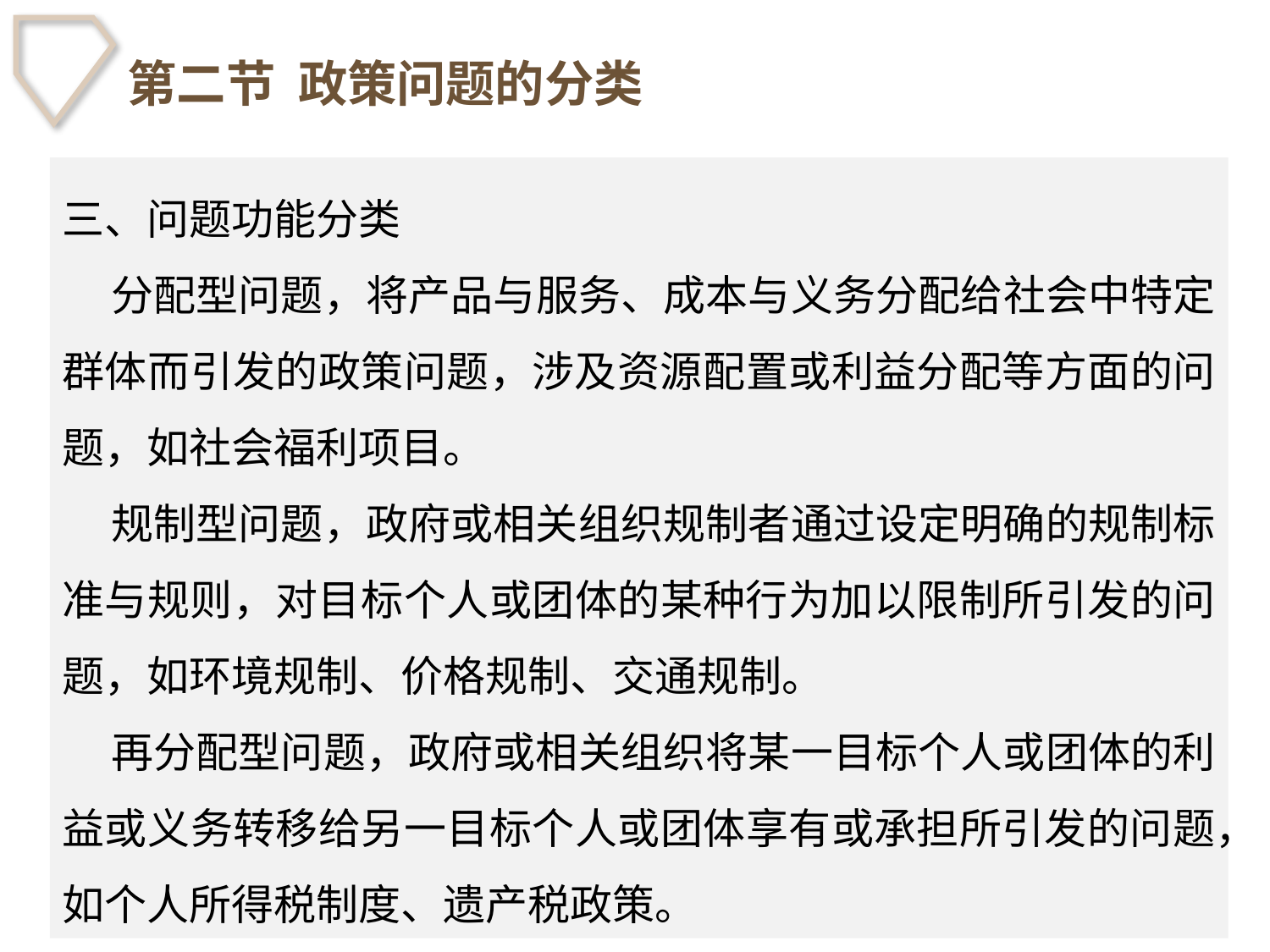

第二节  政策问题的分类
三、问题功能分类
    分配型问题，将产品与服务、成本与义务分配给社会中特定群体而引发的政策问题，涉及资源配置或利益分配等方面的问题，如社会福利项目。
    规制型问题，政府或相关组织规制者通过设定明确的规制标准与规则，对目标个人或团体的某种行为加以限制所引发的问题，如环境规制、价格规制、交通规制。
    再分配型问题，政府或相关组织将某一目标个人或团体的利益或义务转移给另一目标个人或团体享有或承担所引发的问题，如个人所得税制度、遗产税政策。